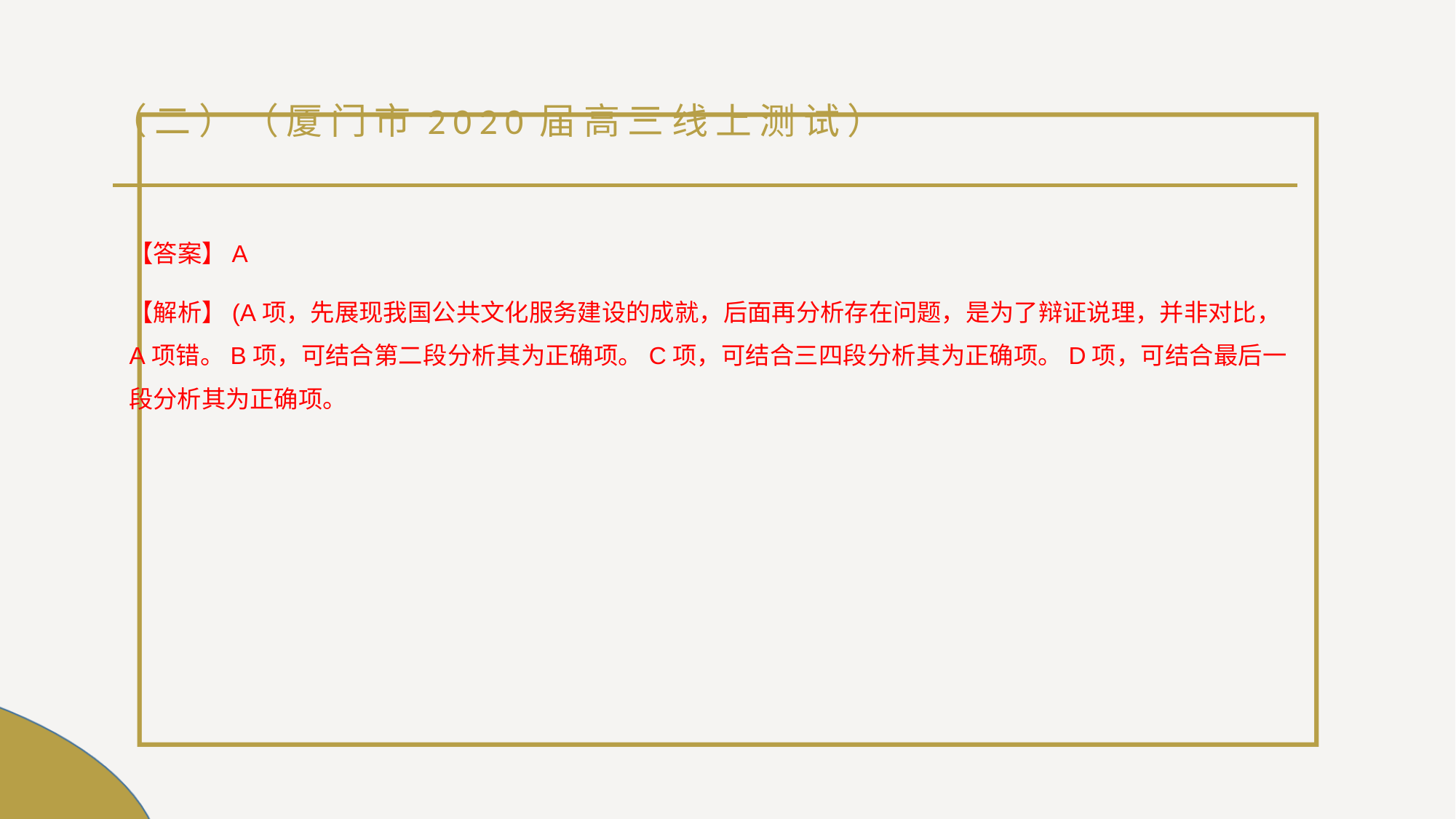

# （二）（厦门市2020届高三线上测试）
【答案】A
【解析】(A项，先展现我国公共文化服务建设的成就，后面再分析存在问题，是为了辩证说理，并非对比，A项错。B项，可结合第二段分析其为正确项。C项，可结合三四段分析其为正确项。D项，可结合最后一段分析其为正确项。